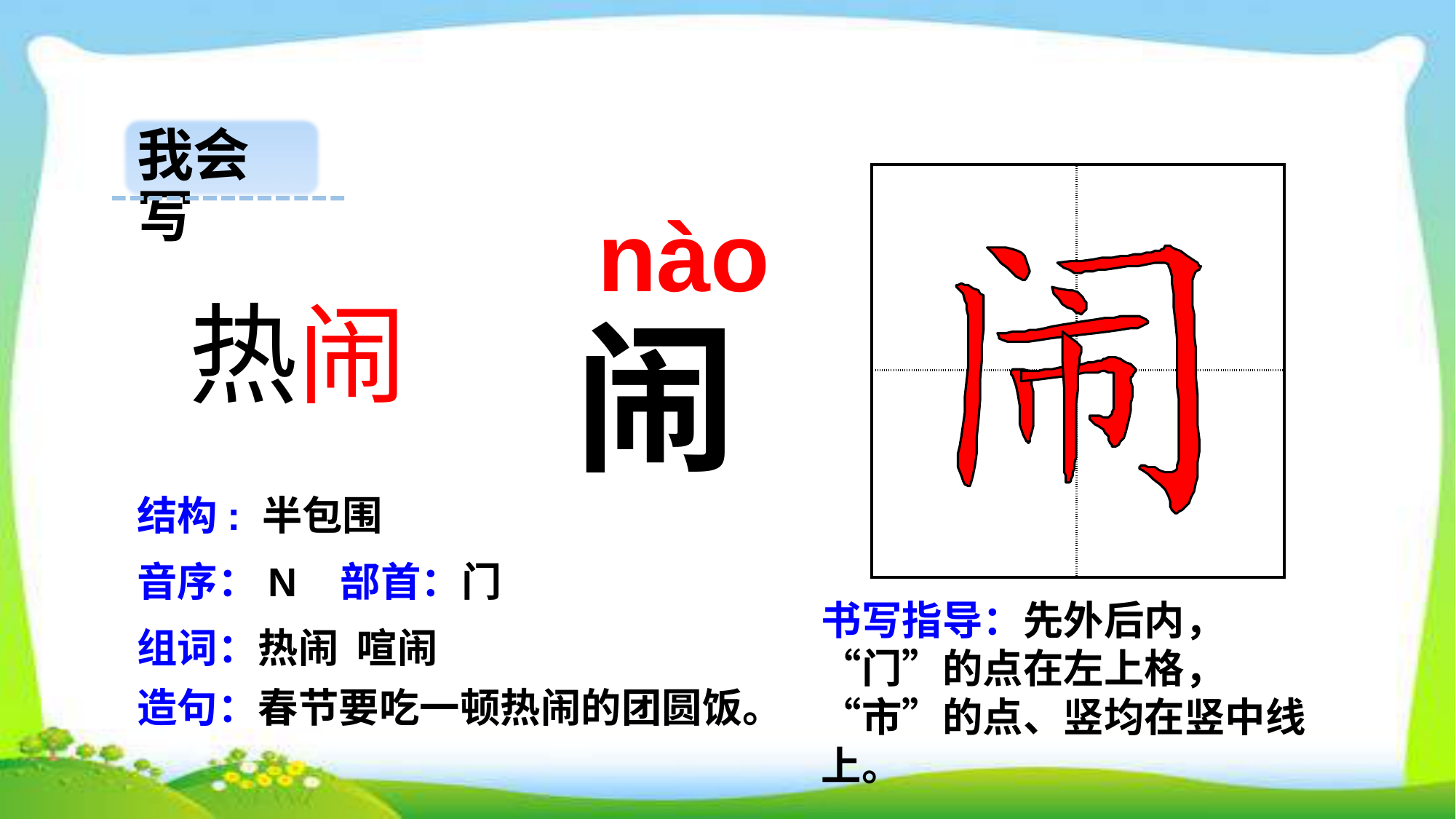

我会写

|  |  |
| --- | --- |
|  |  |
  nào

 热闹

闹

结构: 半包围
音序：N   部首：门
书写指导：先外后内，“门”的点在左上格，“市”的点、竖均在竖中线上。
组词：热闹  喧闹
造句：春节要吃一顿热闹的团圆饭。